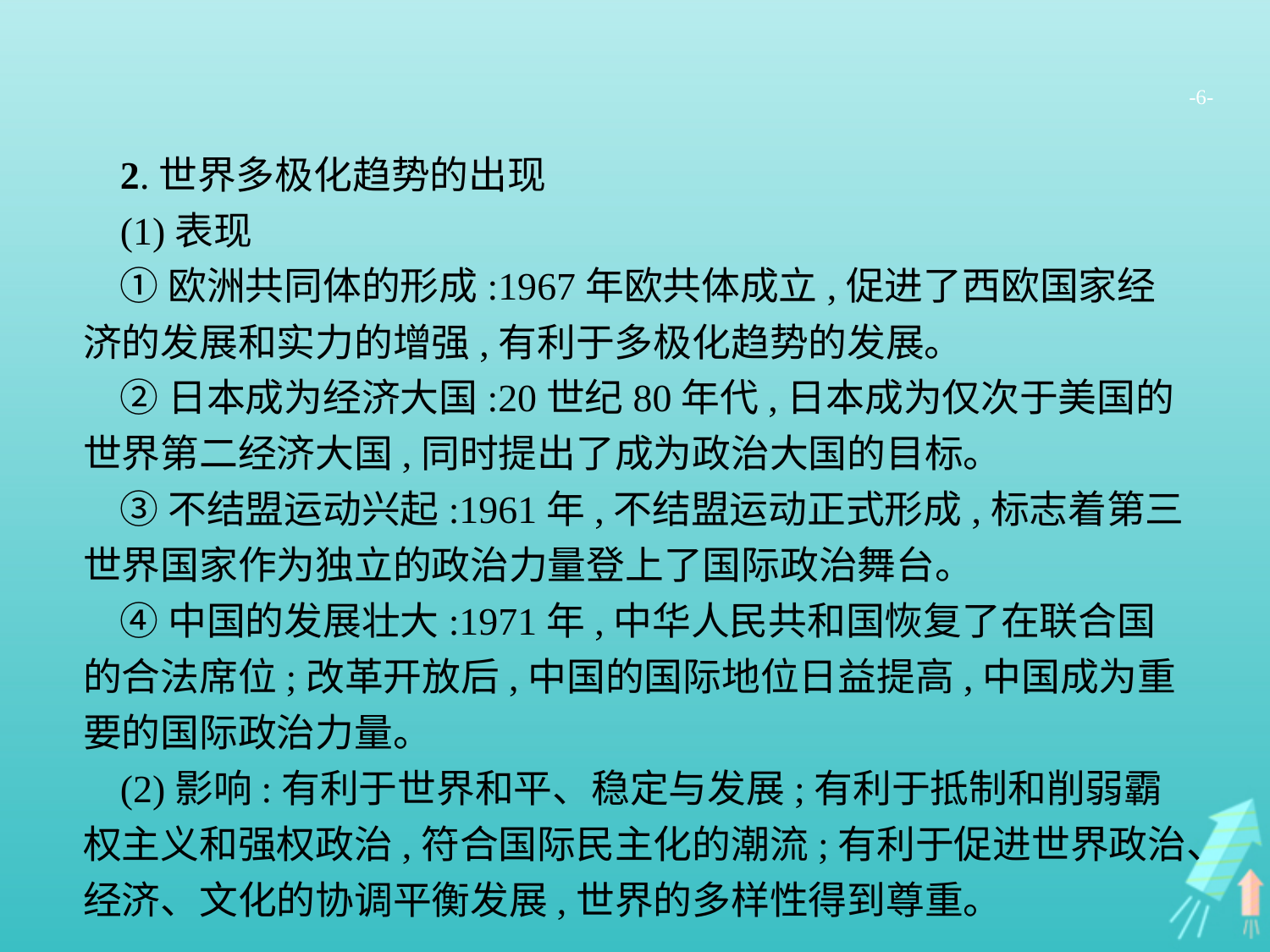

-6-
2.世界多极化趋势的出现
(1)表现
①欧洲共同体的形成:1967年欧共体成立,促进了西欧国家经济的发展和实力的增强,有利于多极化趋势的发展。
②日本成为经济大国:20世纪80年代,日本成为仅次于美国的世界第二经济大国,同时提出了成为政治大国的目标。
③不结盟运动兴起:1961年,不结盟运动正式形成,标志着第三世界国家作为独立的政治力量登上了国际政治舞台。
④中国的发展壮大:1971年,中华人民共和国恢复了在联合国的合法席位;改革开放后,中国的国际地位日益提高,中国成为重要的国际政治力量。
(2)影响:有利于世界和平、稳定与发展;有利于抵制和削弱霸权主义和强权政治,符合国际民主化的潮流;有利于促进世界政治、经济、文化的协调平衡发展,世界的多样性得到尊重。